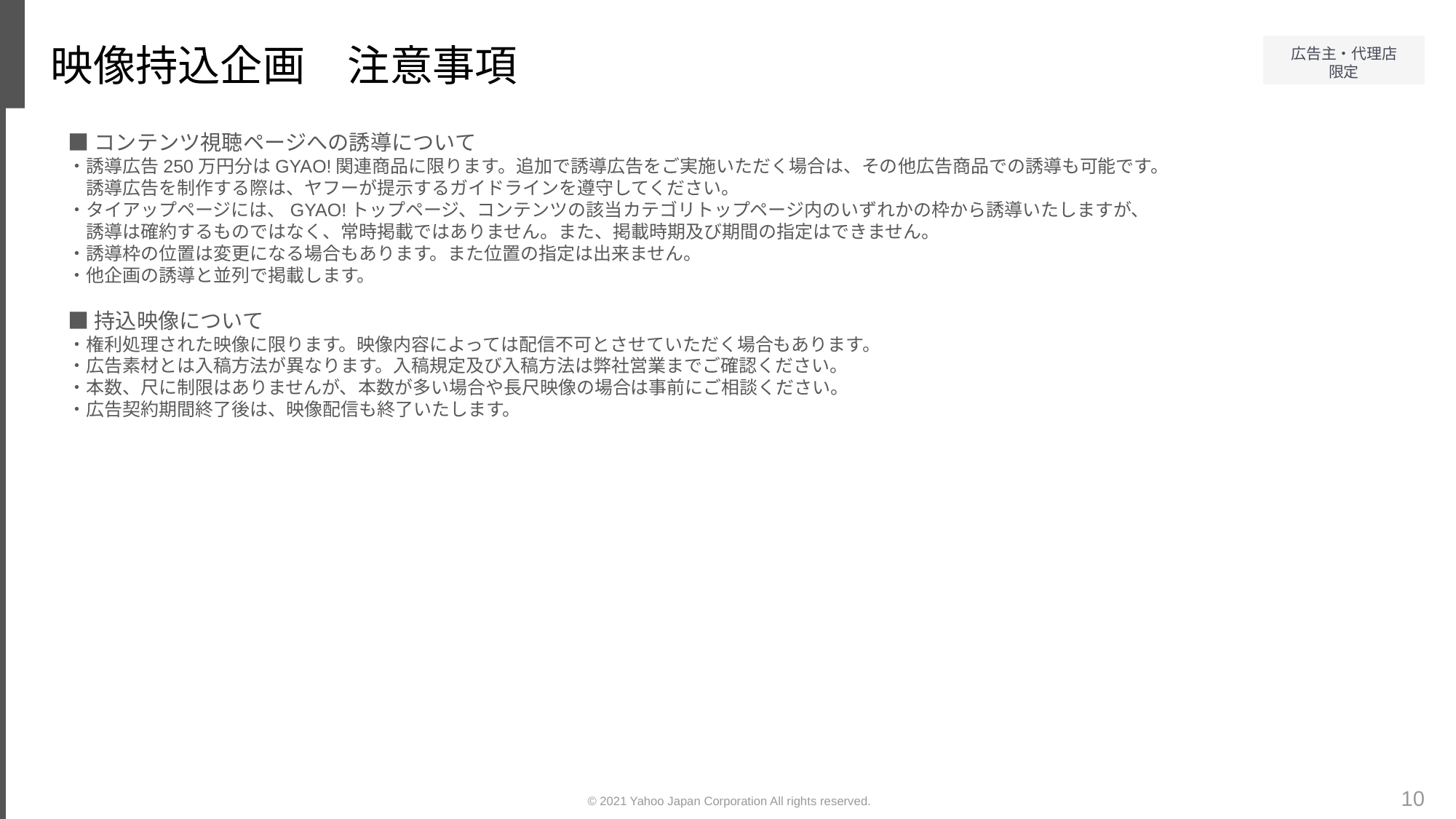

映像持込企画　注意事項
■コンテンツ視聴ページへの誘導について
・誘導広告250万円分はGYAO!関連商品に限ります。追加で誘導広告をご実施いただく場合は、その他広告商品での誘導も可能です。
　誘導広告を制作する際は、ヤフーが提示するガイドラインを遵守してください。
・タイアップページには、GYAO!トップページ、コンテンツの該当カテゴリトップページ内のいずれかの枠から誘導いたしますが、
　誘導は確約するものではなく、常時掲載ではありません。また、掲載時期及び期間の指定はできません。
・誘導枠の位置は変更になる場合もあります。また位置の指定は出来ません。
・他企画の誘導と並列で掲載します。

■持込映像について
・権利処理された映像に限ります。映像内容によっては配信不可とさせていただく場合もあります。
・広告素材とは入稿方法が異なります。入稿規定及び入稿方法は弊社営業までご確認ください。
・本数、尺に制限はありませんが、本数が多い場合や長尺映像の場合は事前にご相談ください。
・広告契約期間終了後は、映像配信も終了いたします。

10